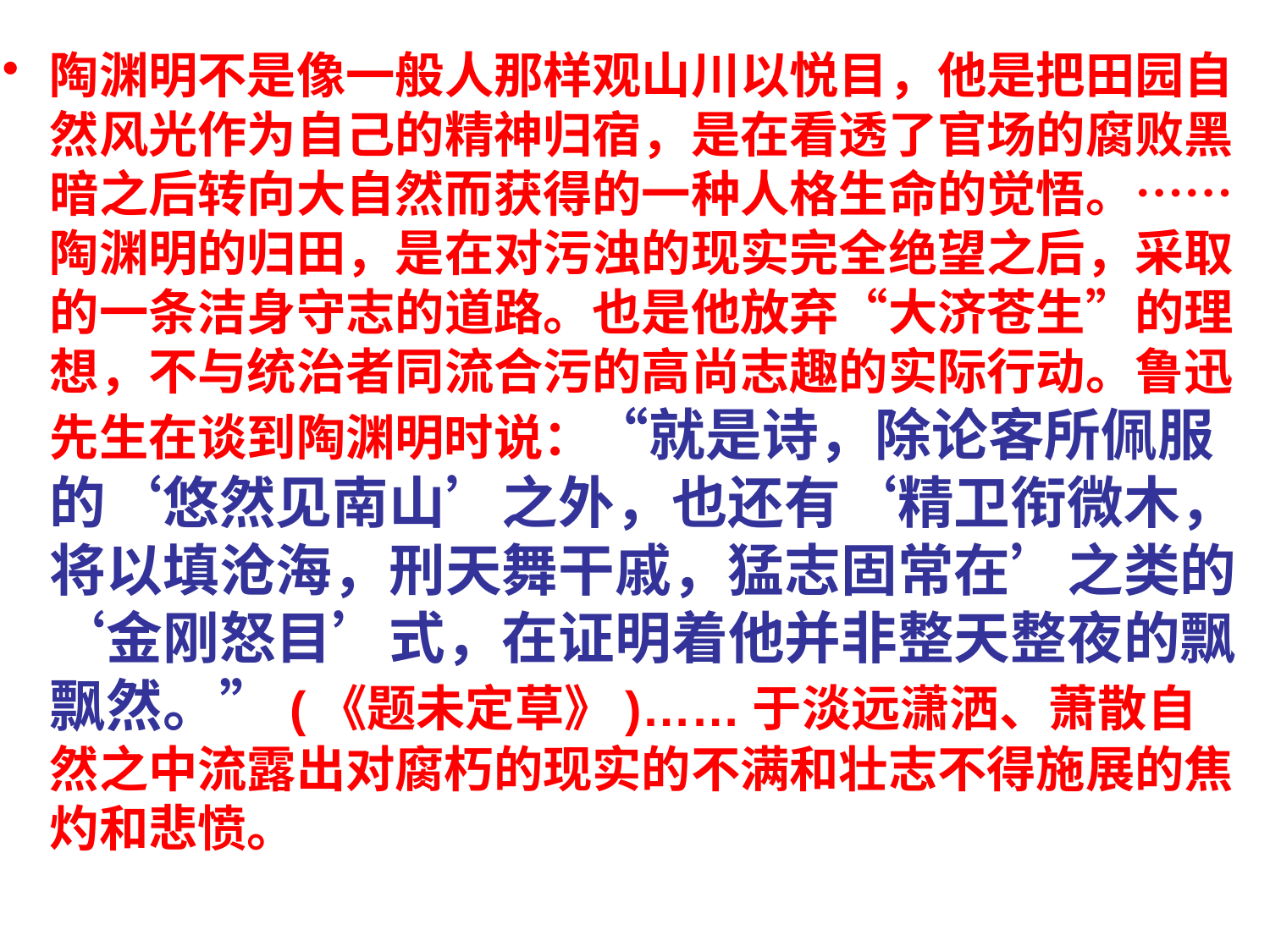

# 陶渊明不是像一般人那样观山川以悦目，他是把田园自然风光作为自己的精神归宿，是在看透了官场的腐败黑暗之后转向大自然而获得的一种人格生命的觉悟。…… 陶渊明的归田，是在对污浊的现实完全绝望之后，采取的一条洁身守志的道路。也是他放弃“大济苍生”的理想，不与统治者同流合污的高尚志趣的实际行动。鲁迅先生在谈到陶渊明时说：“就是诗，除论客所佩服的‘悠然见南山’之外，也还有‘精卫衔微木，将以填沧海，刑天舞干戚，猛志固常在’之类的‘金刚怒目’式，在证明着他并非整天整夜的飘飘然。”(《题未定草》)……于淡远潇洒、萧散自然之中流露出对腐朽的现实的不满和壮志不得施展的焦灼和悲愤。